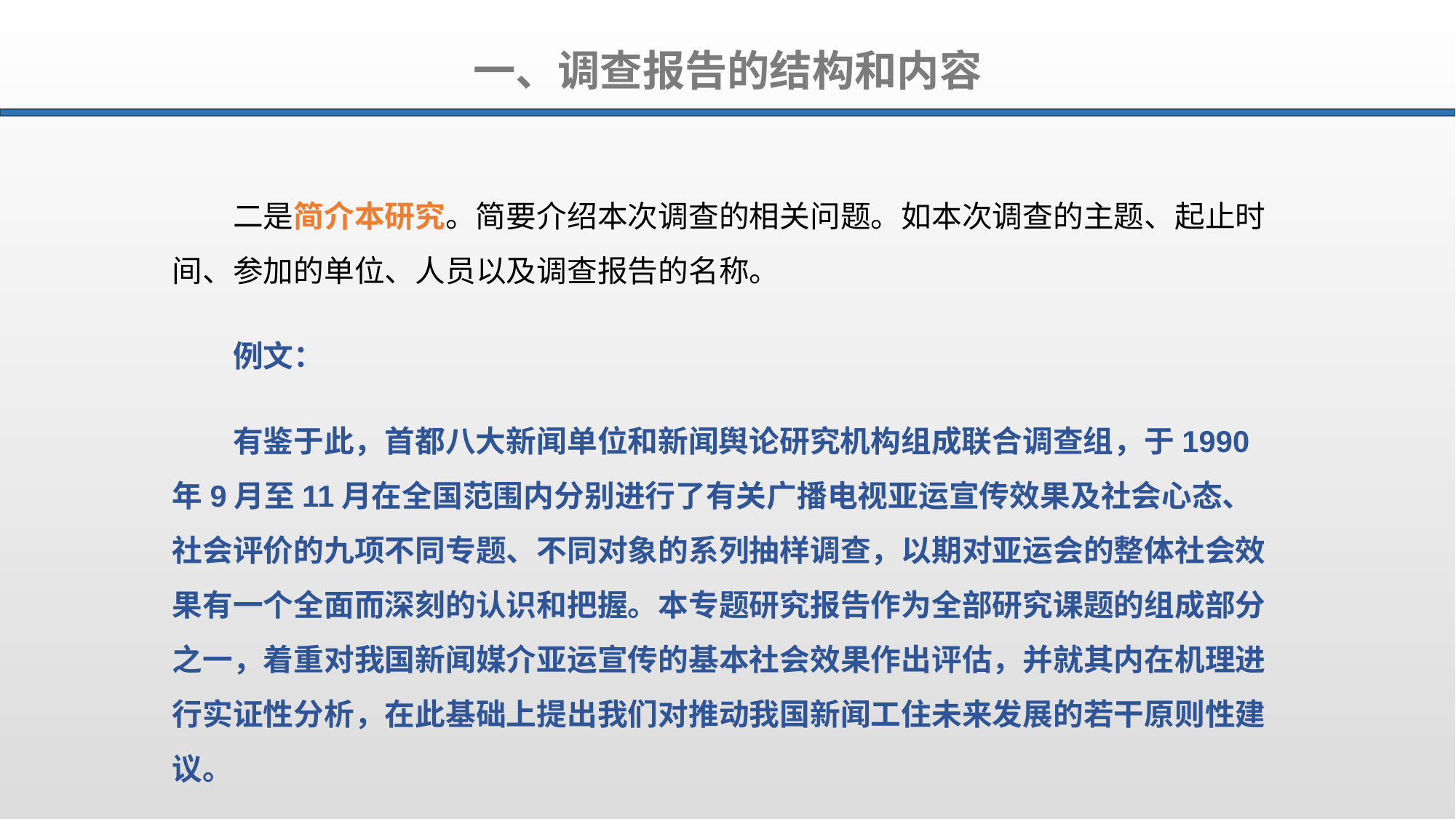

一、调查报告的结构和内容

二是简介本研究。简要介绍本次调查的相关问题。如本次调查的主题、起止时间、参加的单位、人员以及调查报告的名称。
例文：
有鉴于此，首都八大新闻单位和新闻舆论研究机构组成联合调查组，于1990年9月至11月在全国范围内分别进行了有关广播电视亚运宣传效果及社会心态、社会评价的九项不同专题、不同对象的系列抽样调查，以期对亚运会的整体社会效果有一个全面而深刻的认识和把握。本专题研究报告作为全部研究课题的组成部分之一，着重对我国新闻媒介亚运宣传的基本社会效果作出评估，并就其内在机理进行实证性分析，在此基础上提出我们对推动我国新闻工住未来发展的若干原则性建议。